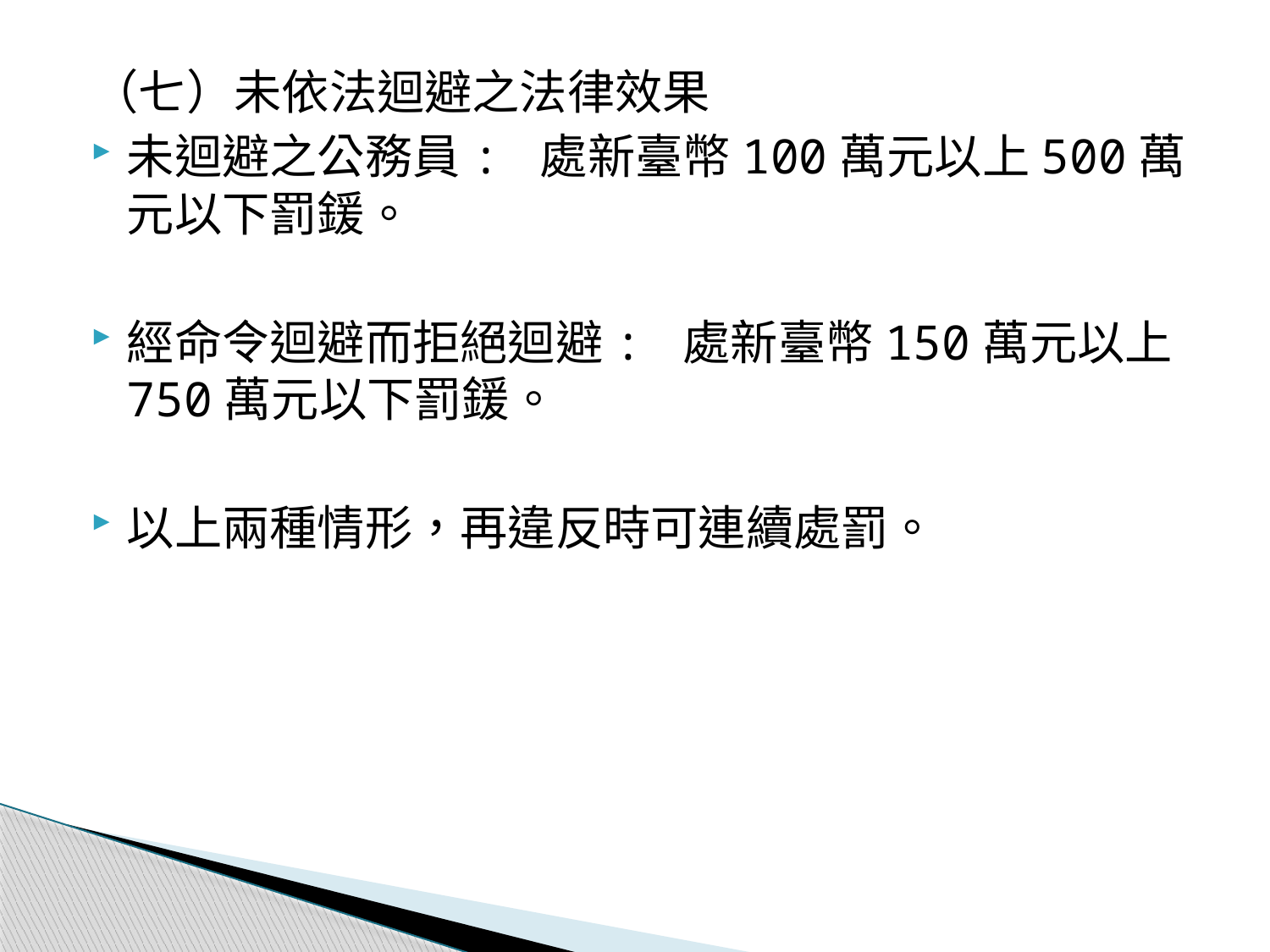

（七）未依法迴避之法律效果
未迴避之公務員: 處新臺幣100萬元以上500萬元以下罰鍰。

經命令迴避而拒絕迴避: 處新臺幣150萬元以上750萬元以下罰鍰。

以上兩種情形，再違反時可連續處罰。